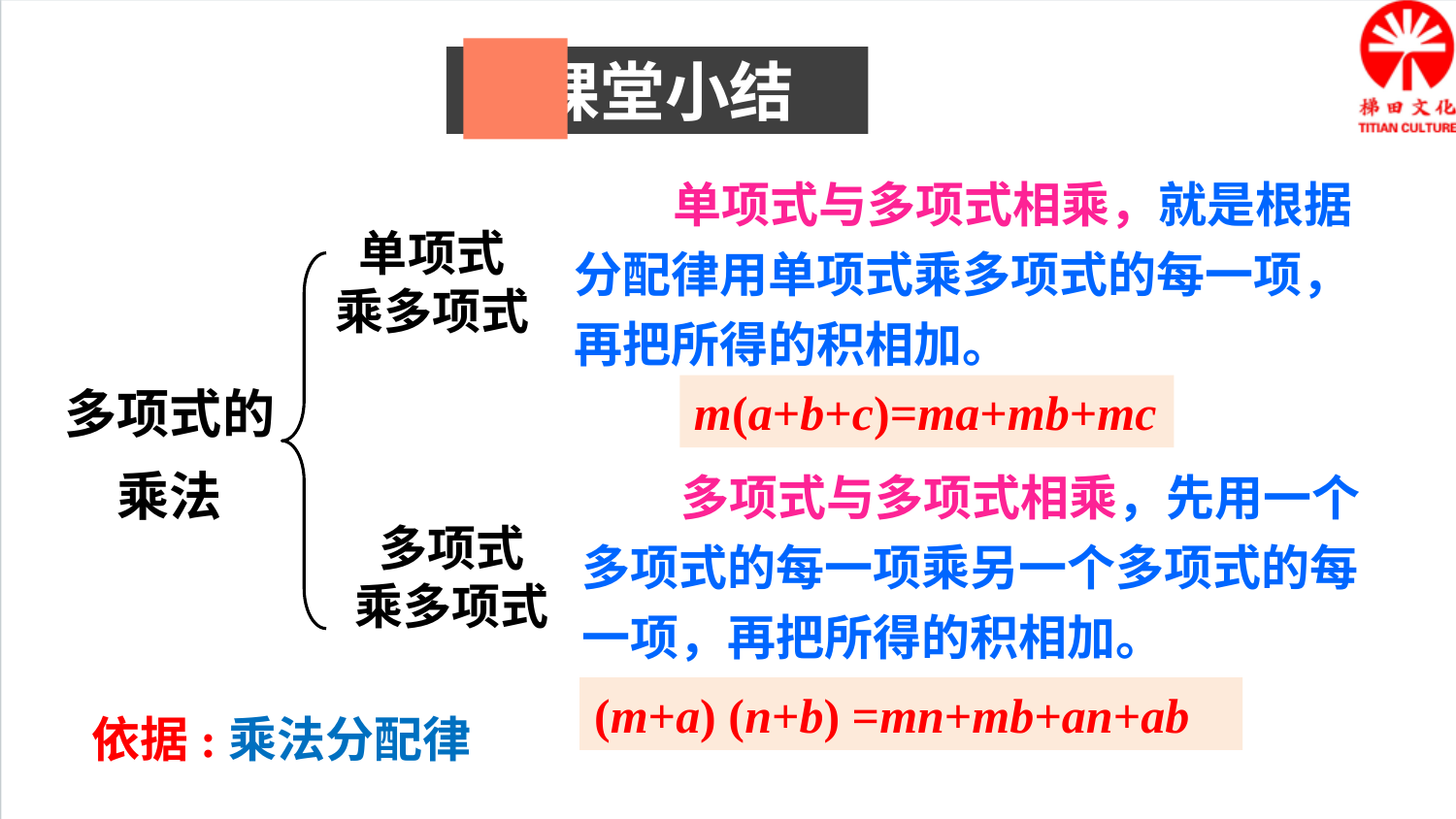

课堂小结
        单项式与多项式相乘，就是根据分配律用单项式乘多项式的每一项，再把所得的积相加。
单项式
乘多项式

多项式的乘法
m(a+b+c)=ma+mb+mc
        多项式与多项式相乘，先用一个多项式的每一项乘另一个多项式的每一项，再把所得的积相加。
多项式
乘多项式
(m+a) (n+b) =mn+mb+an+ab
依据:乘法分配律